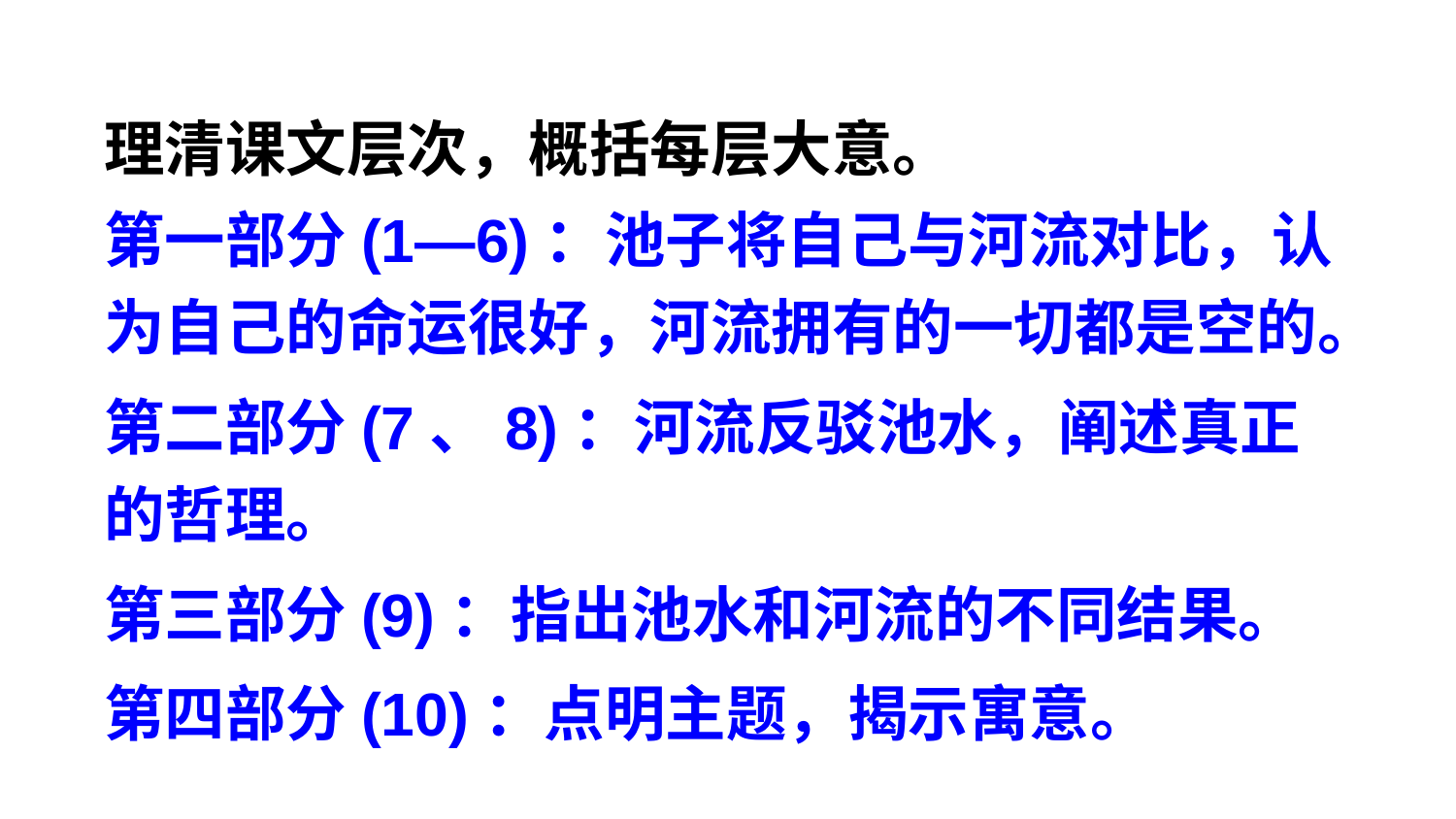

理清课文层次，概括每层大意。
第一部分(1—6)：池子将自己与河流对比，认为自己的命运很好，河流拥有的一切都是空的。
第二部分(7、8)：河流反驳池水，阐述真正的哲理。
v
第三部分(9)：指出池水和河流的不同结果。
第四部分(10)：点明主题，揭示寓意。